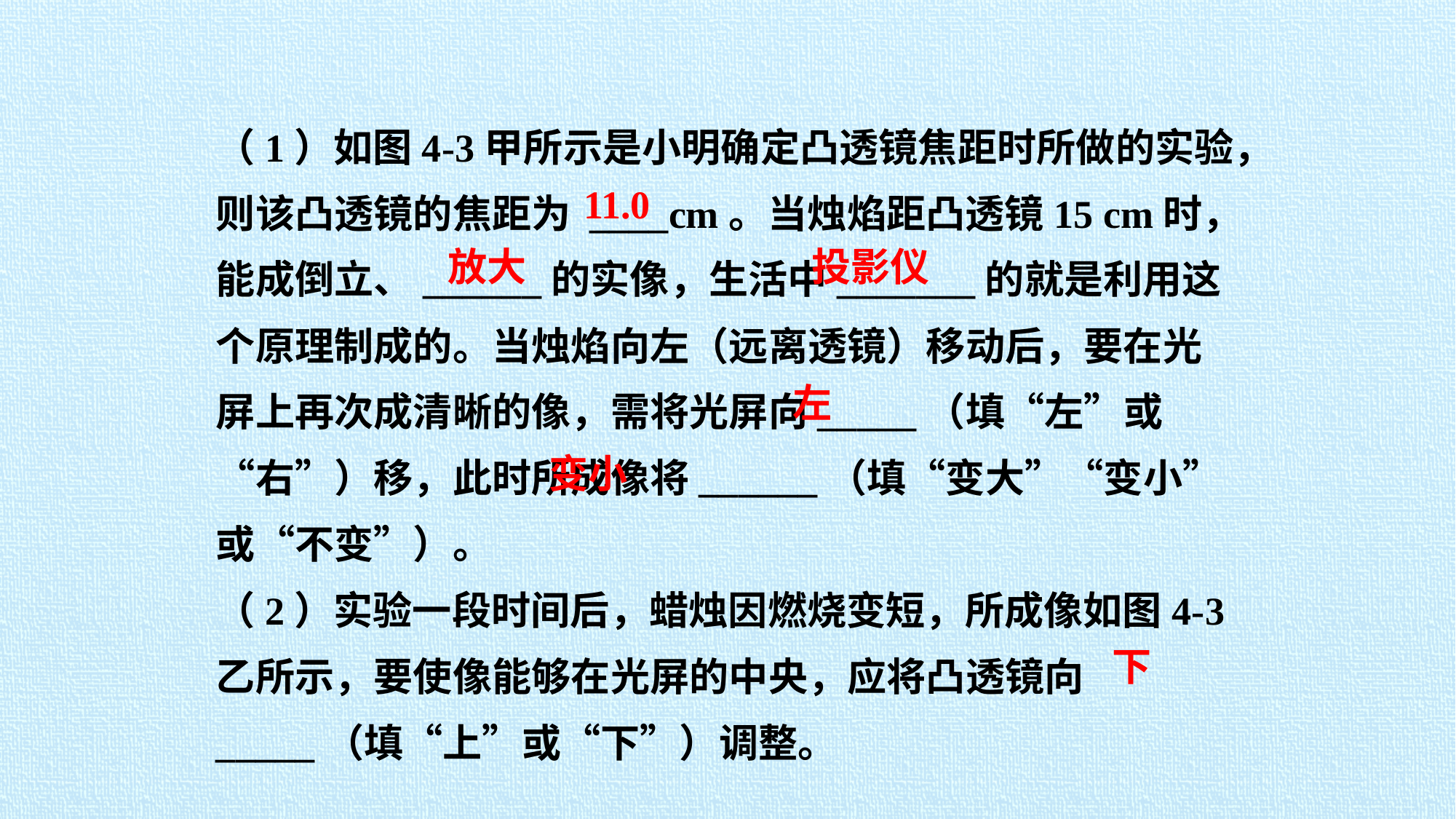

（1）如图4-3甲所示是小明确定凸透镜焦距时所做的实验，则该凸透镜的焦距为 ____cm。当烛焰距凸透镜15 cm时，能成倒立、______的实像，生活中_______的就是利用这个原理制成的。当烛焰向左（远离透镜）移动后，要在光屏上再次成清晰的像，需将光屏向_____（填“左”或“右”）移，此时所成像将______（填“变大”“变小”或“不变”）。
（2）实验一段时间后，蜡烛因燃烧变短，所成像如图4-3乙所示，要使像能够在光屏的中央，应将凸透镜向_____（填“上”或“下”）调整。
11.0
放大
投影仪
左
变小
下